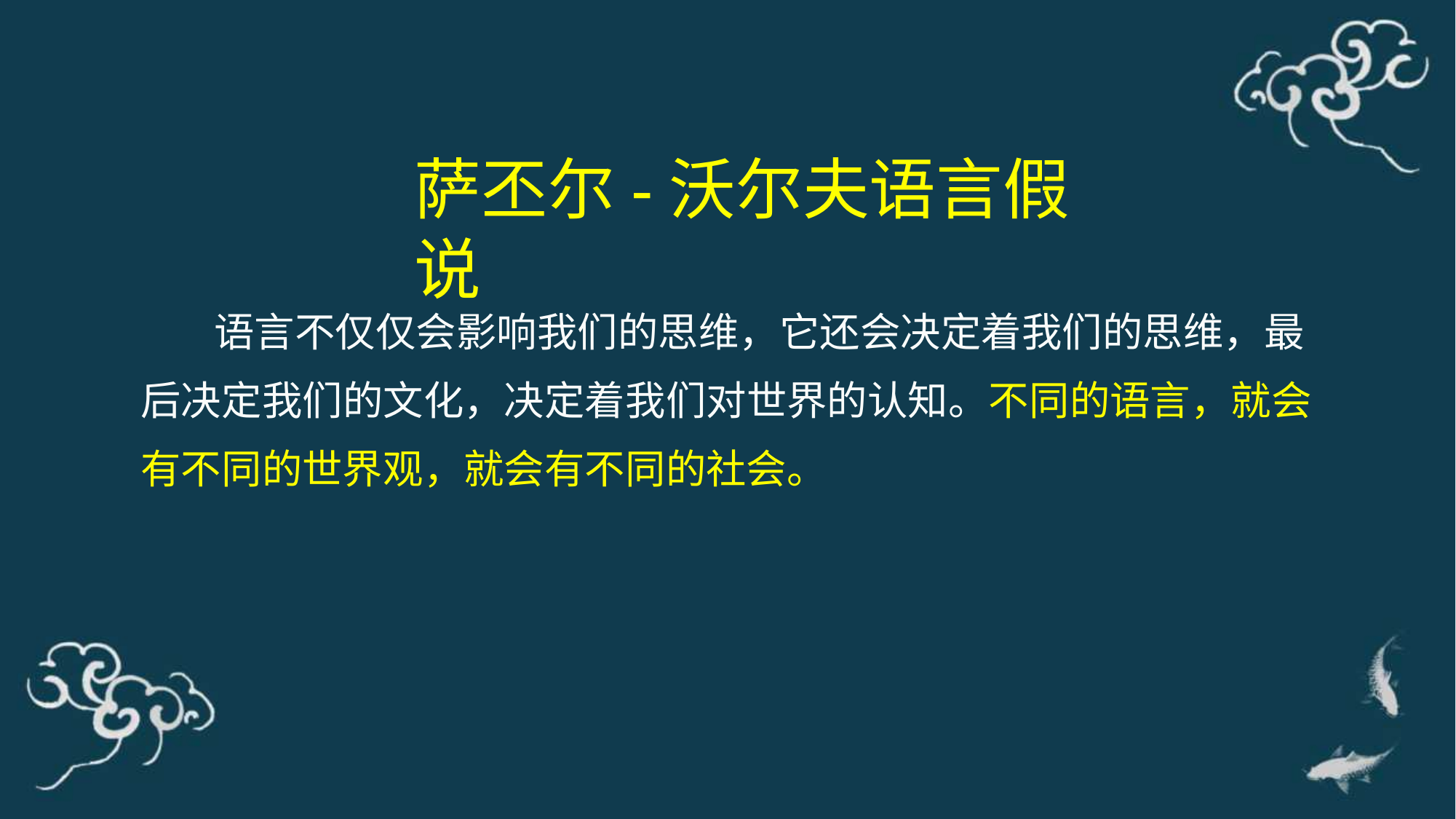

萨丕尔-沃尔夫语言假说
       语言不仅仅会影响我们的思维，它还会决定着我们的思维，最后决定我们的文化，决定着我们对世界的认知。不同的语言，就会有不同的世界观，就会有不同的社会。